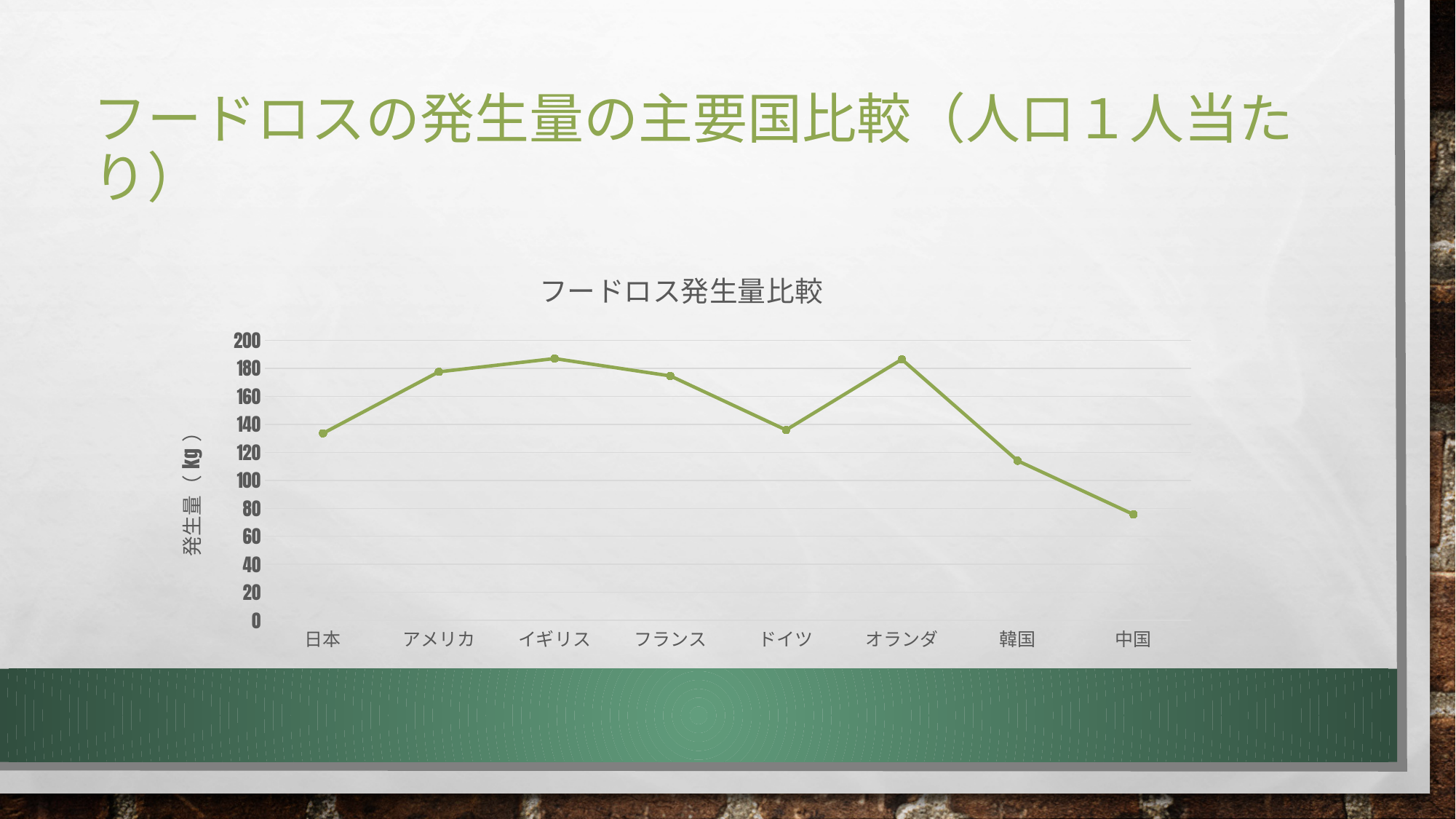

# フードロスの発生量の主要国比較（人口１人当たり）

### Chart: フードロス発生量比較

| Category | 発生量（kg） |
|---|---|
| 日本 | 133.6 |
| アメリカ | 177.5 |
| イギリス | 187.0 |
| フランス | 174.6 |
| ドイツ | 136.0 |
| オランダ | 186.4 |
| 韓国 | 114.0 |
| 中国 | 75.7 |